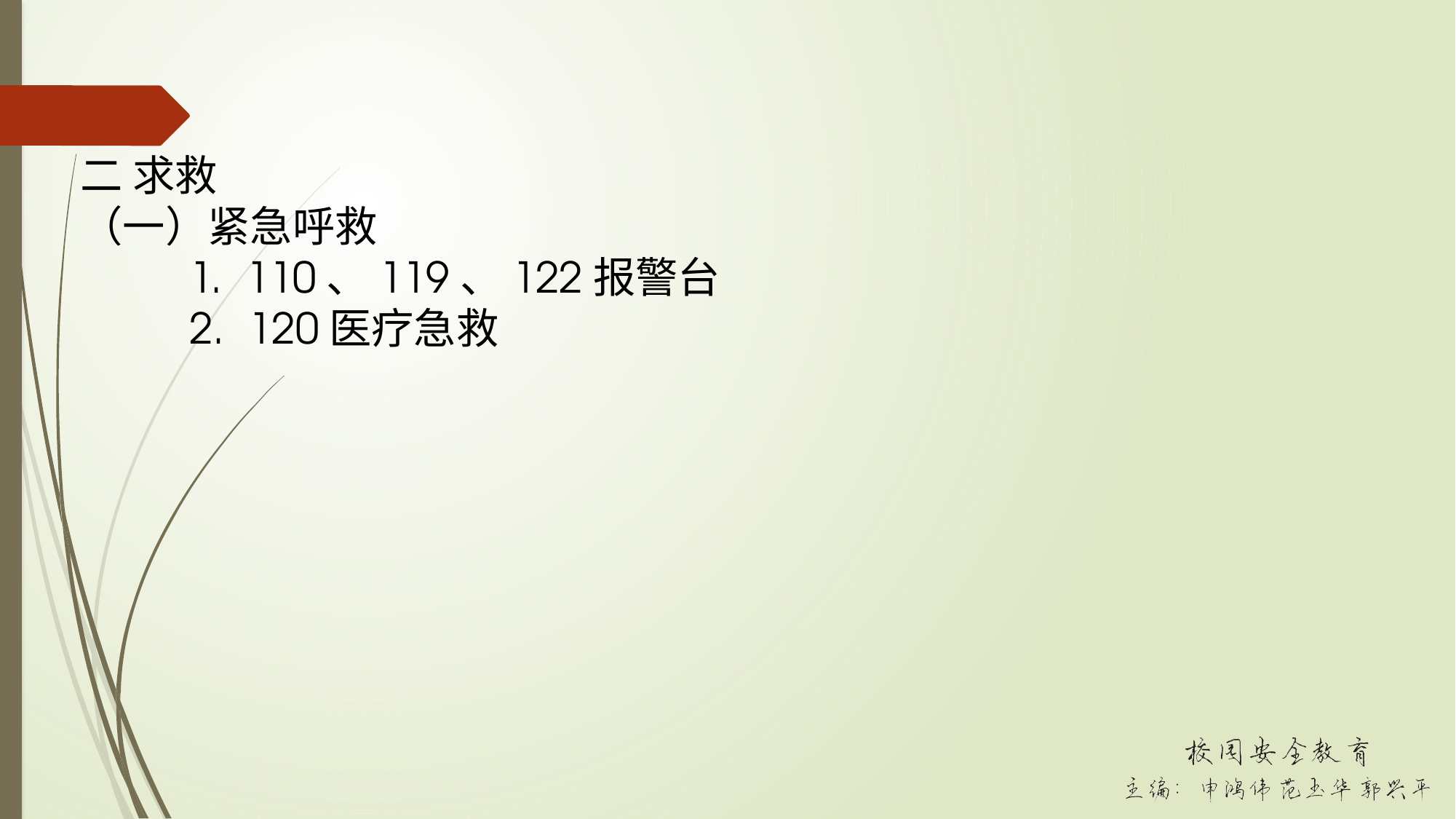

二 求救
（一）紧急呼救
	1.  110、119、122报警台
	2.  120医疗急救